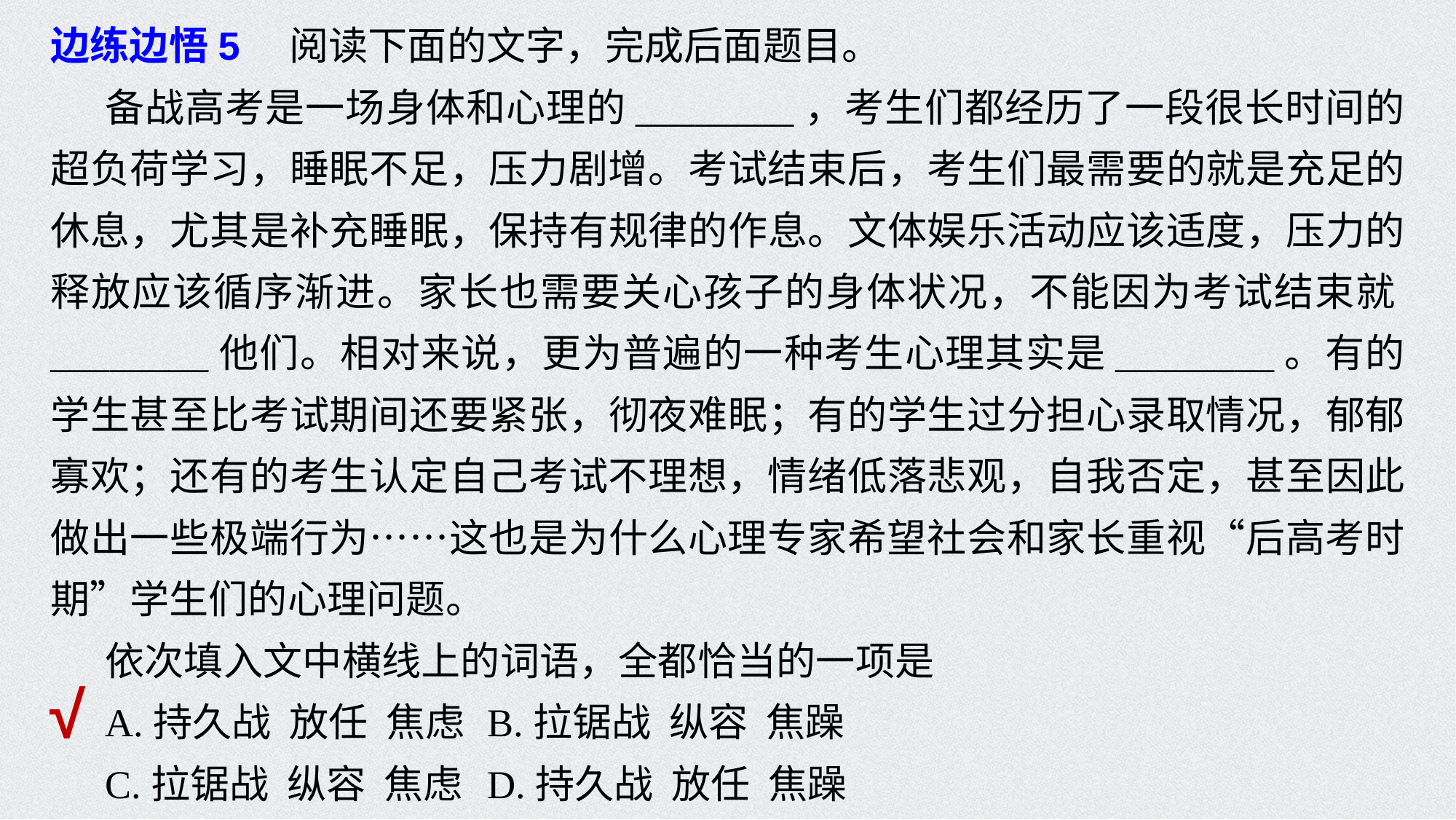

边练边悟5　阅读下面的文字，完成后面题目。
备战高考是一场身体和心理的________，考生们都经历了一段很长时间的超负荷学习，睡眠不足，压力剧增。考试结束后，考生们最需要的就是充足的休息，尤其是补充睡眠，保持有规律的作息。文体娱乐活动应该适度，压力的释放应该循序渐进。家长也需要关心孩子的身体状况，不能因为考试结束就________他们。相对来说，更为普遍的一种考生心理其实是________。有的学生甚至比考试期间还要紧张，彻夜难眠；有的学生过分担心录取情况，郁郁寡欢；还有的考生认定自己考试不理想，情绪低落悲观，自我否定，甚至因此做出一些极端行为……这也是为什么心理专家希望社会和家长重视“后高考时期”学生们的心理问题。
依次填入文中横线上的词语，全都恰当的一项是
A.持久战  放任  焦虑	B.拉锯战  纵容  焦躁
C.拉锯战  纵容  焦虑	D.持久战  放任  焦躁
√